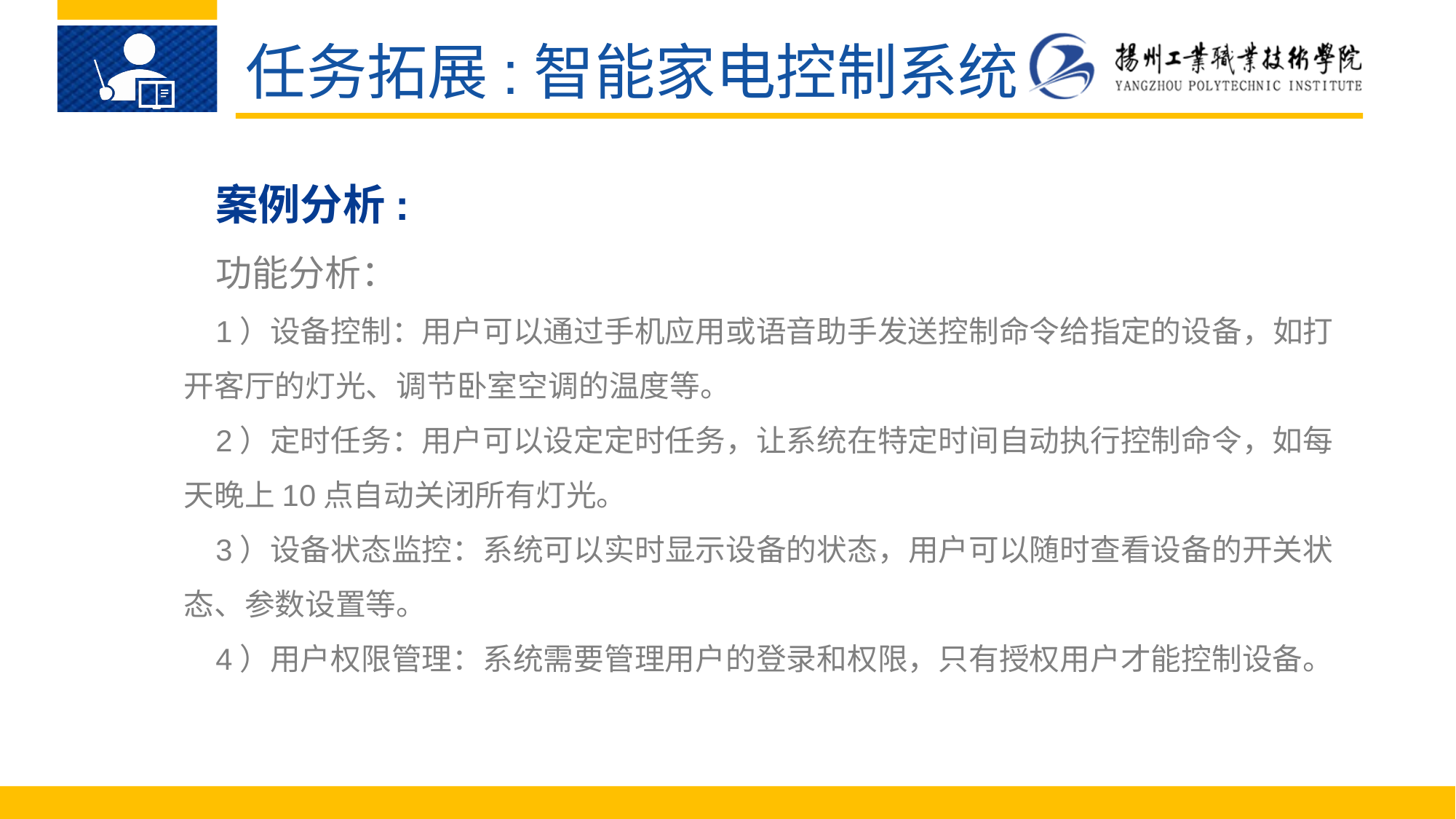

任务拓展:智能家电控制系统
案例分析:
功能分析：
1）设备控制：用户可以通过手机应用或语音助手发送控制命令给指定的设备，如打开客厅的灯光、调节卧室空调的温度等。
2）定时任务：用户可以设定定时任务，让系统在特定时间自动执行控制命令，如每天晚上10点自动关闭所有灯光。
3）设备状态监控：系统可以实时显示设备的状态，用户可以随时查看设备的开关状态、参数设置等。
4）用户权限管理：系统需要管理用户的登录和权限，只有授权用户才能控制设备。